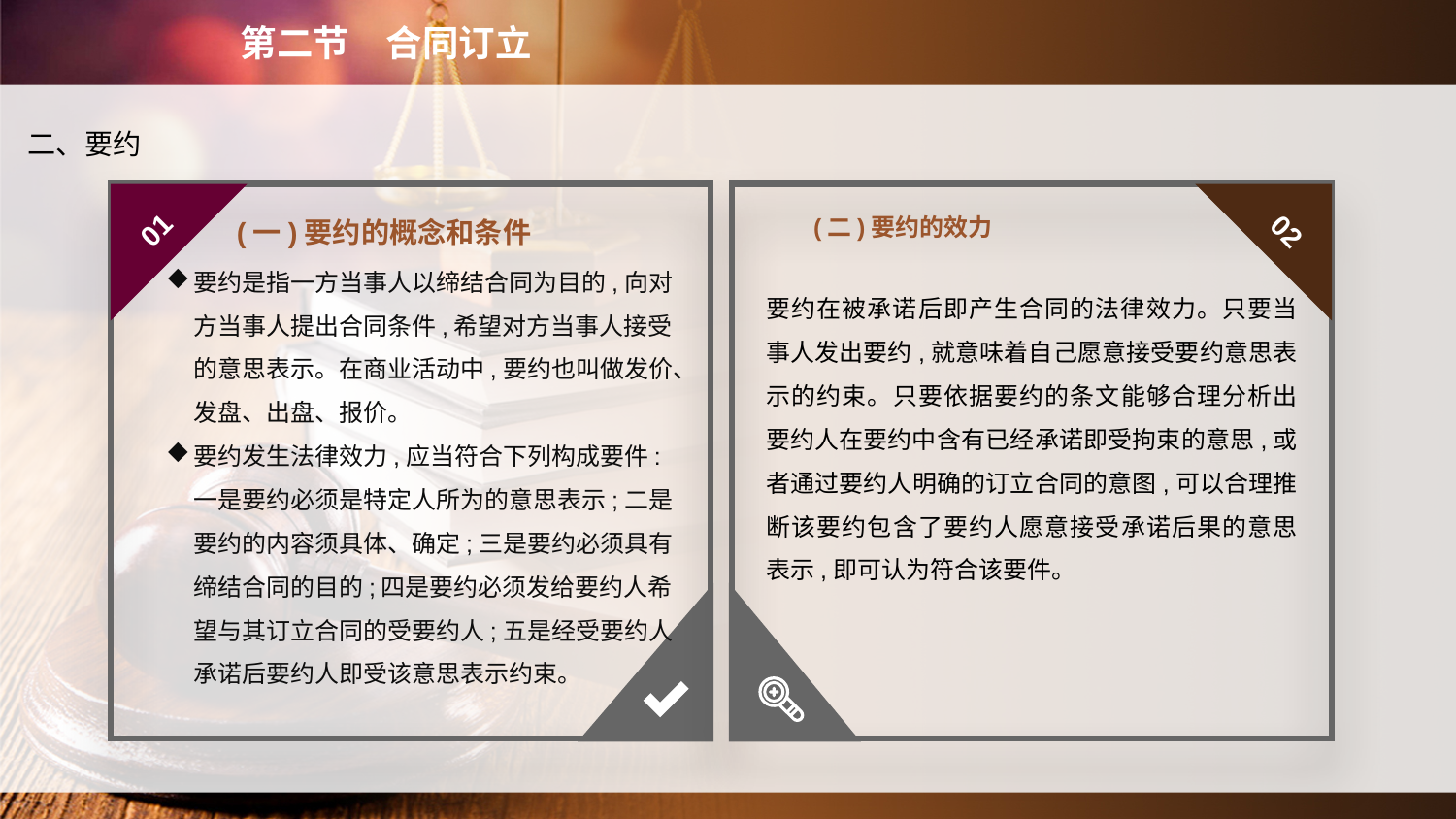

第二节　合同订立
二、要约

(二)要约的效力
01
02
(一)要约的概念和条件
要约是指一方当事人以缔结合同为目的,向对方当事人提出合同条件,希望对方当事人接受的意思表示。在商业活动中,要约也叫做发价、发盘、出盘、报价。
要约发生法律效力,应当符合下列构成要件:一是要约必须是特定人所为的意思表示;二是要约的内容须具体、确定;三是要约必须具有缔结合同的目的;四是要约必须发给要约人希望与其订立合同的受要约人;五是经受要约人承诺后要约人即受该意思表示约束。

要约在被承诺后即产生合同的法律效力。只要当事人发出要约,就意味着自己愿意接受要约意思表示的约束。只要依据要约的条文能够合理分析出要约人在要约中含有已经承诺即受拘束的意思,或者通过要约人明确的订立合同的意图,可以合理推断该要约包含了要约人愿意接受承诺后果的意思表示,即可认为符合该要件。